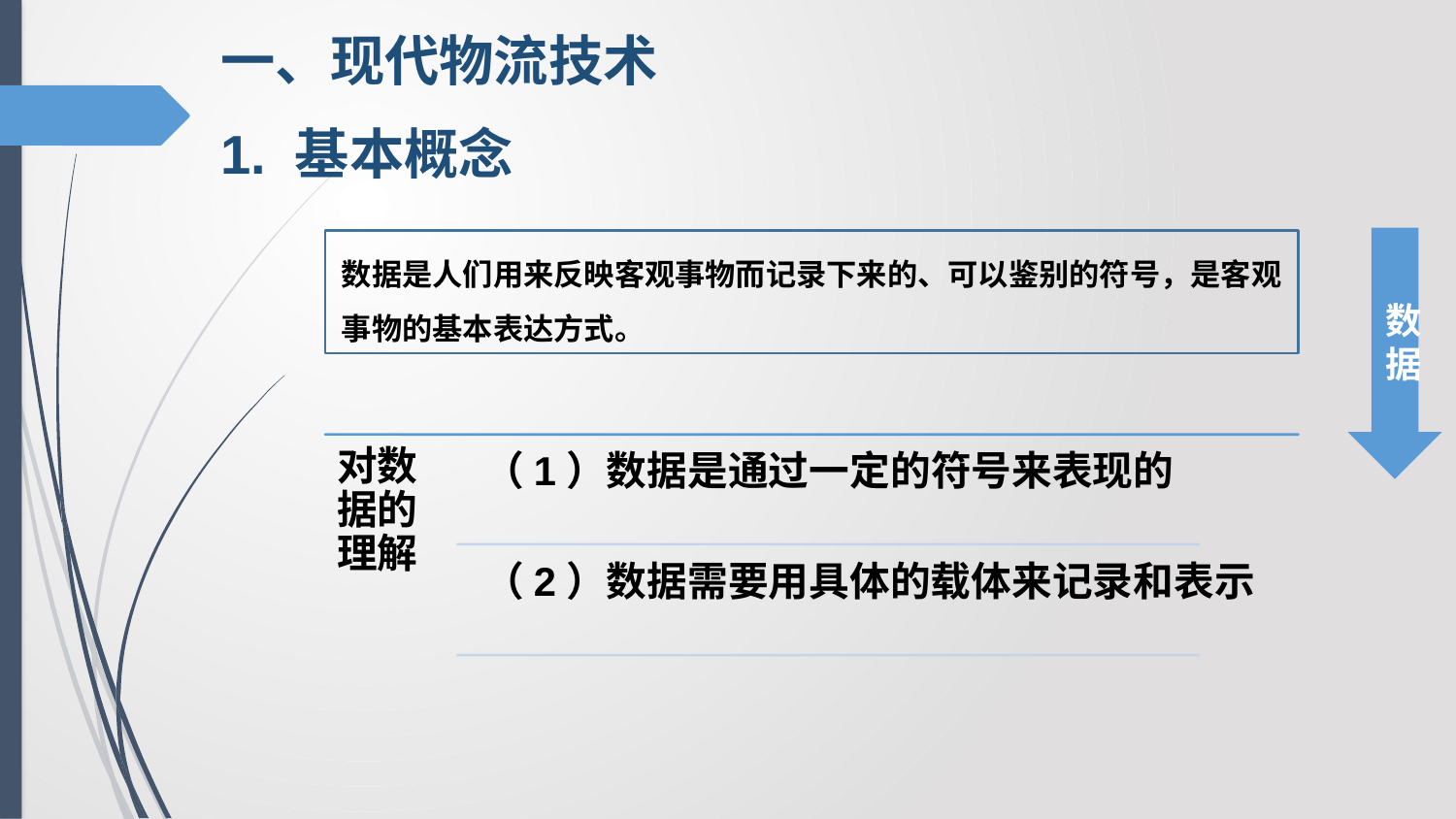

一、现代物流技术
1. 基本概念
数据
数据是人们用来反映客观事物而记录下来的、可以鉴别的符号，是客观事物的基本表达方式。
对数据的理解
（1）数据是通过一定的符号来表现的
（2）数据需要用具体的载体来记录和表示